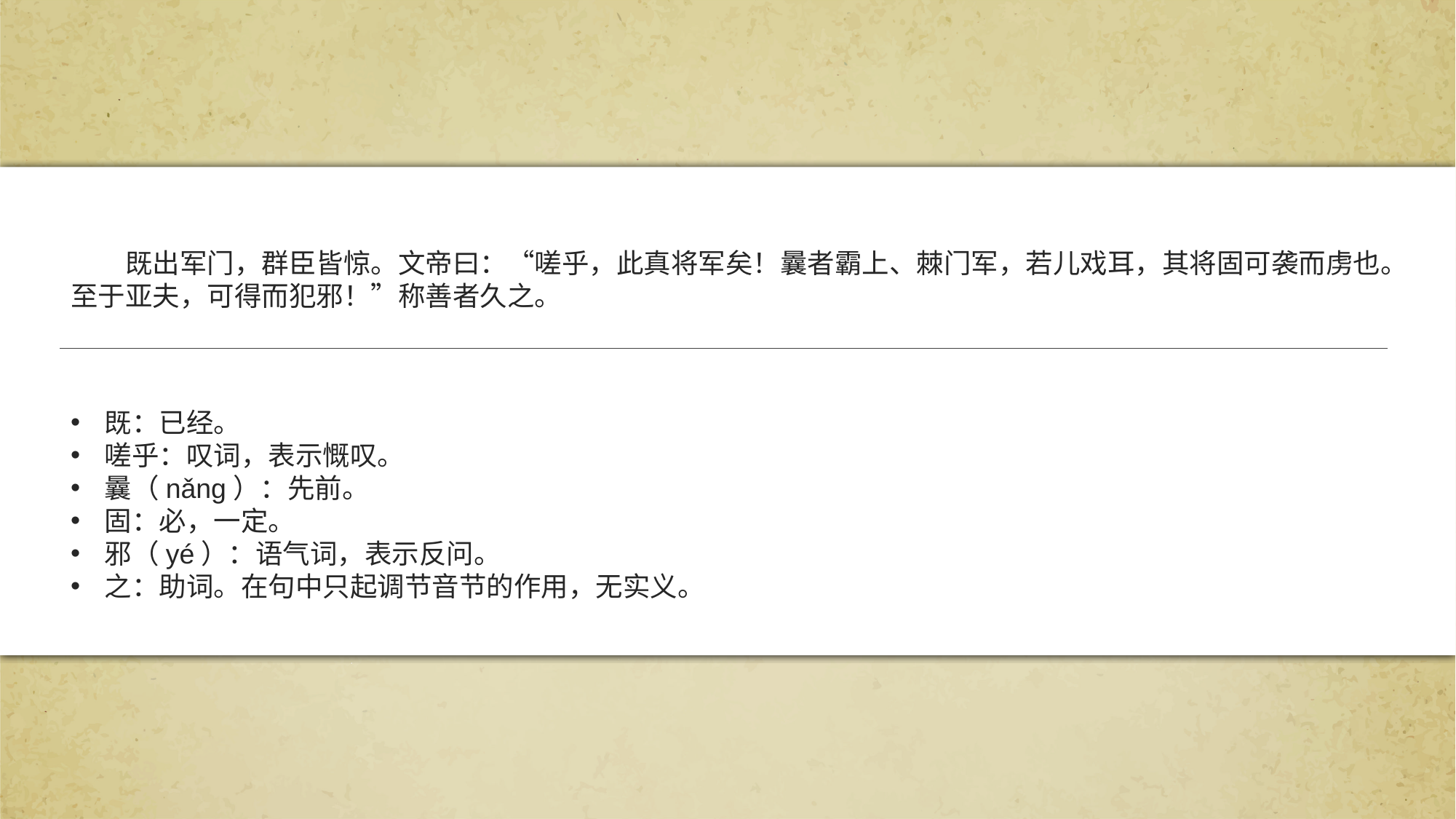

既出军门，群臣皆惊。文帝曰：“嗟乎，此真将军矣！曩者霸上、棘门军，若儿戏耳，其将固可袭而虏也。至于亚夫，可得而犯邪！”称善者久之。
既：已经。
嗟乎：叹词，表示慨叹。
曩（nǎng）：先前。
固：必，一定。
邪（yé）：语气词，表示反问。
之：助词。在句中只起调节音节的作用，无实义。